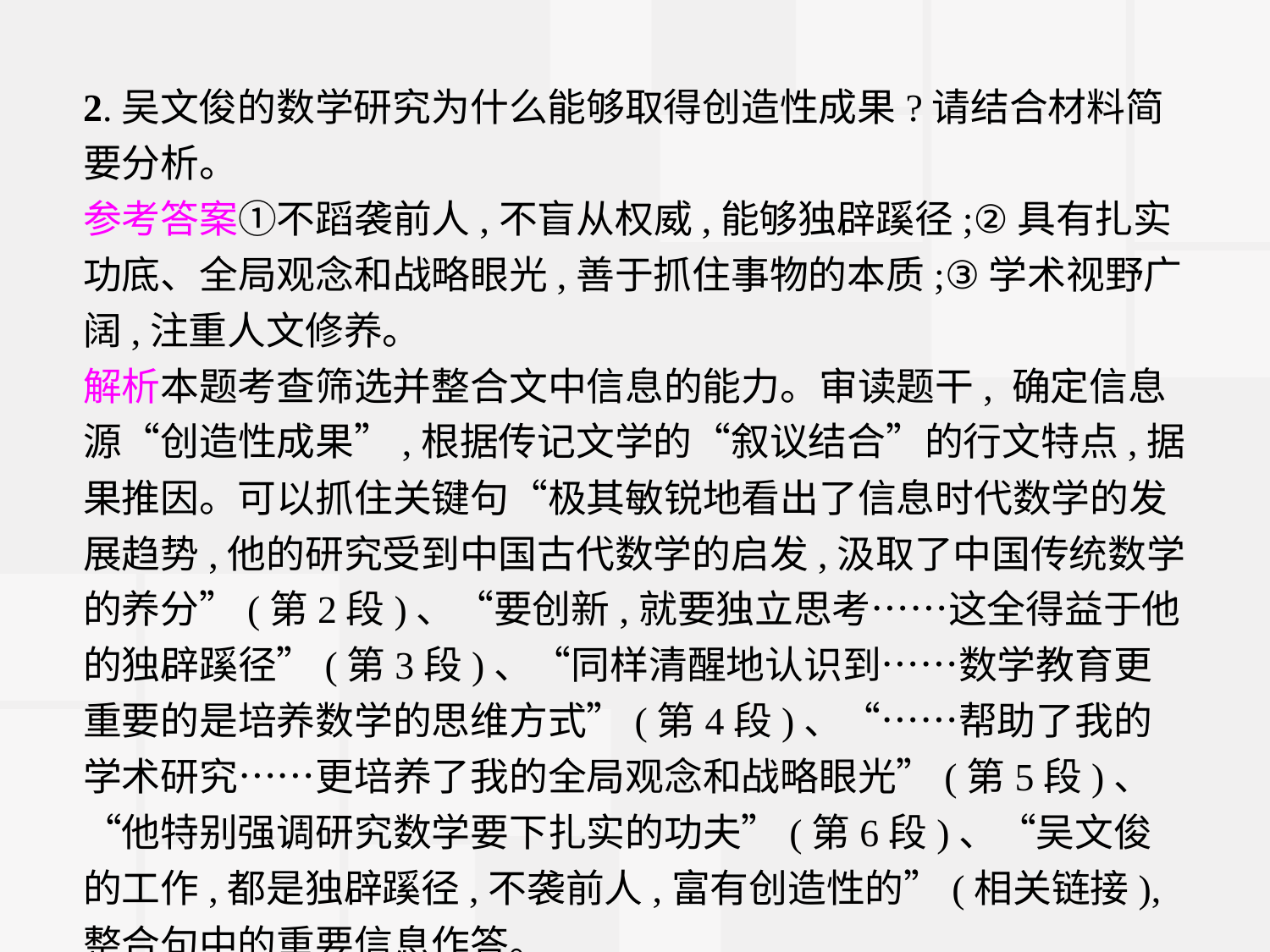

2.吴文俊的数学研究为什么能够取得创造性成果?请结合材料简要分析。
参考答案①不蹈袭前人,不盲从权威,能够独辟蹊径;②具有扎实功底、全局观念和战略眼光,善于抓住事物的本质;③学术视野广阔,注重人文修养。
解析本题考查筛选并整合文中信息的能力。审读题干, 确定信息源“创造性成果”,根据传记文学的“叙议结合”的行文特点,据果推因。可以抓住关键句“极其敏锐地看出了信息时代数学的发展趋势,他的研究受到中国古代数学的启发,汲取了中国传统数学的养分”(第2段)、“要创新,就要独立思考……这全得益于他的独辟蹊径”(第3段)、“同样清醒地认识到……数学教育更重要的是培养数学的思维方式”(第4段)、“……帮助了我的学术研究……更培养了我的全局观念和战略眼光”(第5段)、“他特别强调研究数学要下扎实的功夫”(第6段)、“吴文俊的工作,都是独辟蹊径,不袭前人,富有创造性的”(相关链接),整合句中的重要信息作答。